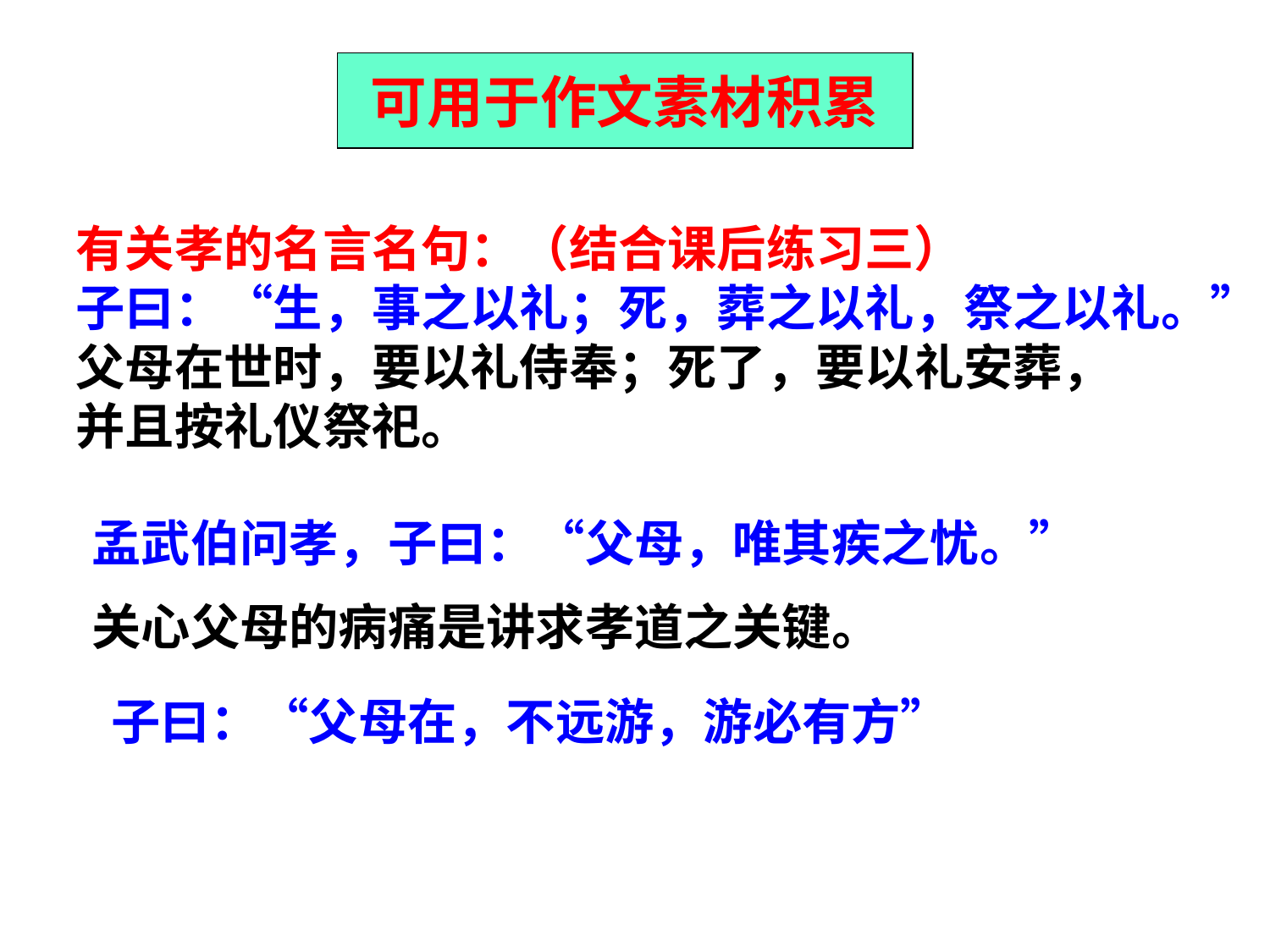

可用于作文素材积累
有关孝的名言名句：（结合课后练习三）
子曰：“生，事之以礼；死，葬之以礼，祭之以礼。”
父母在世时，要以礼侍奉；死了，要以礼安葬，
并且按礼仪祭祀。

孟武伯问孝，子曰：“父母，唯其疾之忧。”
关心父母的病痛是讲求孝道之关键。
子曰：“父母在，不远游，游必有方”